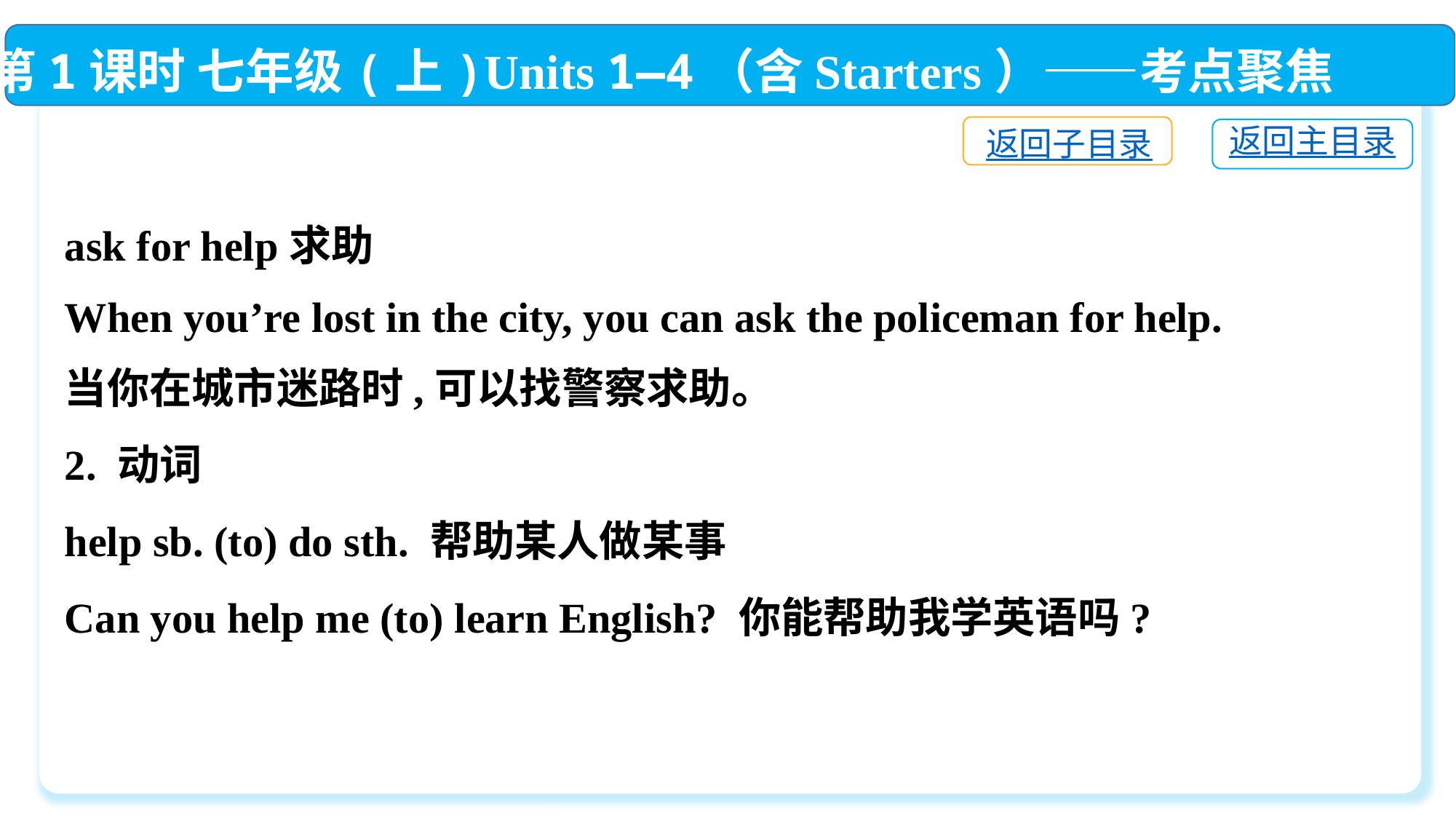

第1课时 七年级(上)Units 1—4（含Starters）——考点聚焦

返回子目录
返回主目录
ask for help求助
When you’re lost in the city, you can ask the policeman for help.
当你在城市迷路时,可以找警察求助。
2. 动词
help sb. (to) do sth. 帮助某人做某事
Can you help me (to) learn English? 你能帮助我学英语吗?